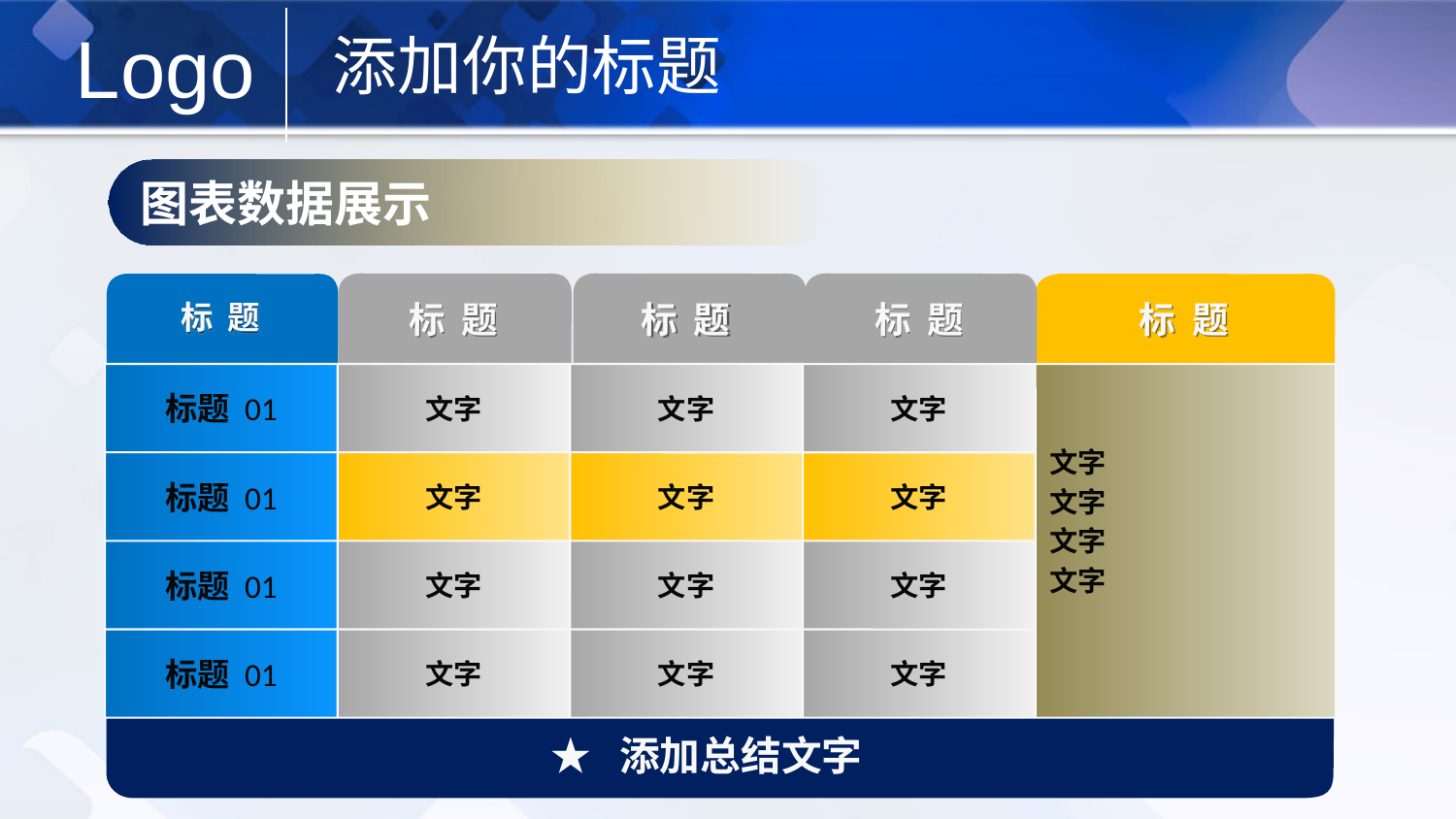

Logo
添加你的标题

图表数据展示

标  题
标  题
标  题
标  题
标  题
标题 01

文字

文字

文字

文字
文字
文字
文字

标题 01

文字
文字
文字
标题 01

文字
文字
文字
标题 01

文字
文字
文字

★  添加总结文字